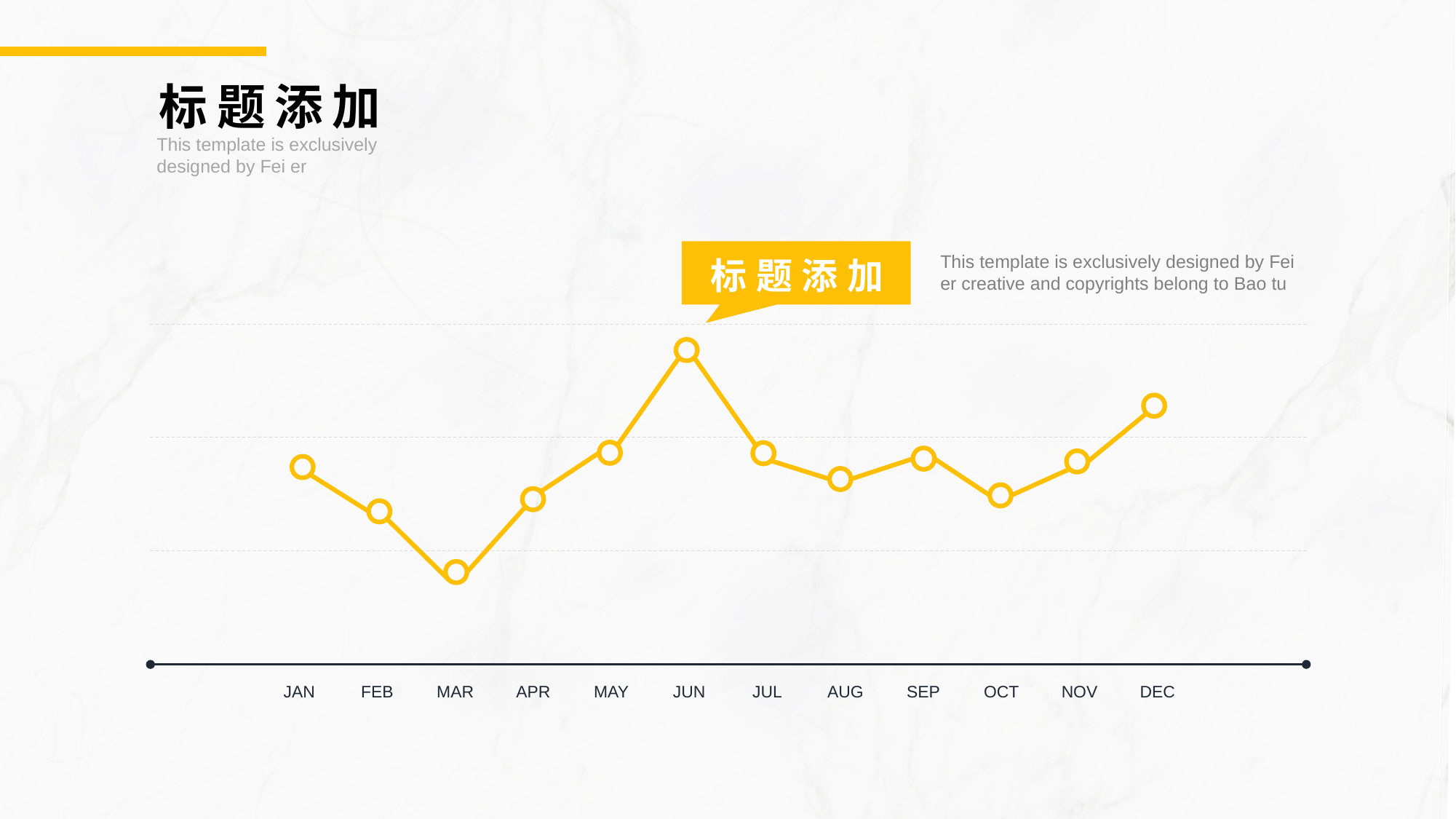

标题添加
This template is exclusively designed by Fei er

This template is exclusively designed by Fei er creative and copyrights belong to Bao tu
标题添加

JAN
FEB
MAR
APR
MAY
JUN
JUL
AUG
SEP
OCT
NOV
DEC